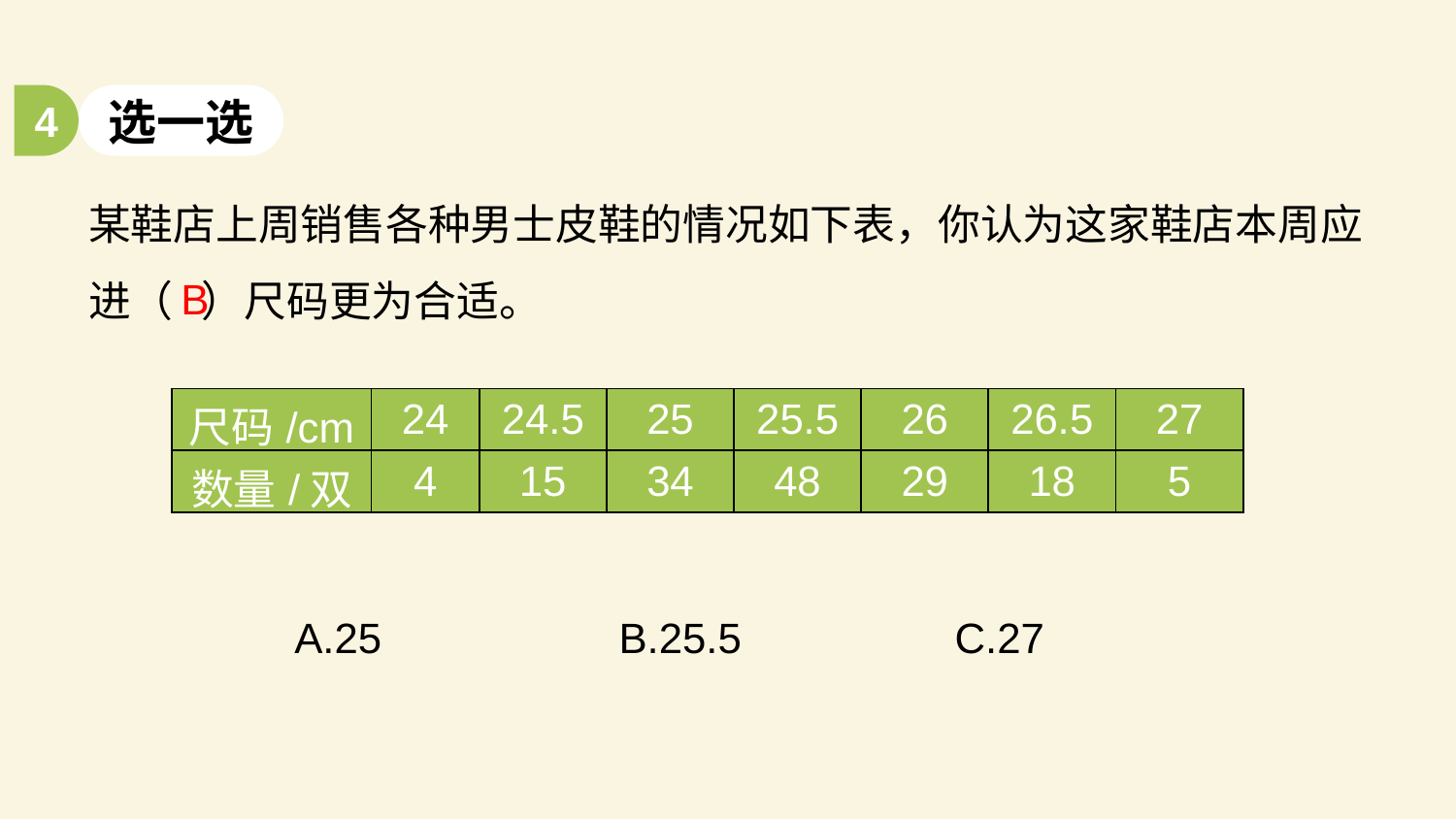

4
选一选
某鞋店上周销售各种男士皮鞋的情况如下表，你认为这家鞋店本周应进（   ）尺码更为合适。
B
| 尺码/cm | 24 | 24.5 | 25 | 25.5 | 26 | 26.5 | 27 |
| --- | --- | --- | --- | --- | --- | --- | --- |
| 数量/双 | 4 | 15 | 34 | 48 | 29 | 18 | 5 |
A.25                    B.25.5                  C.27